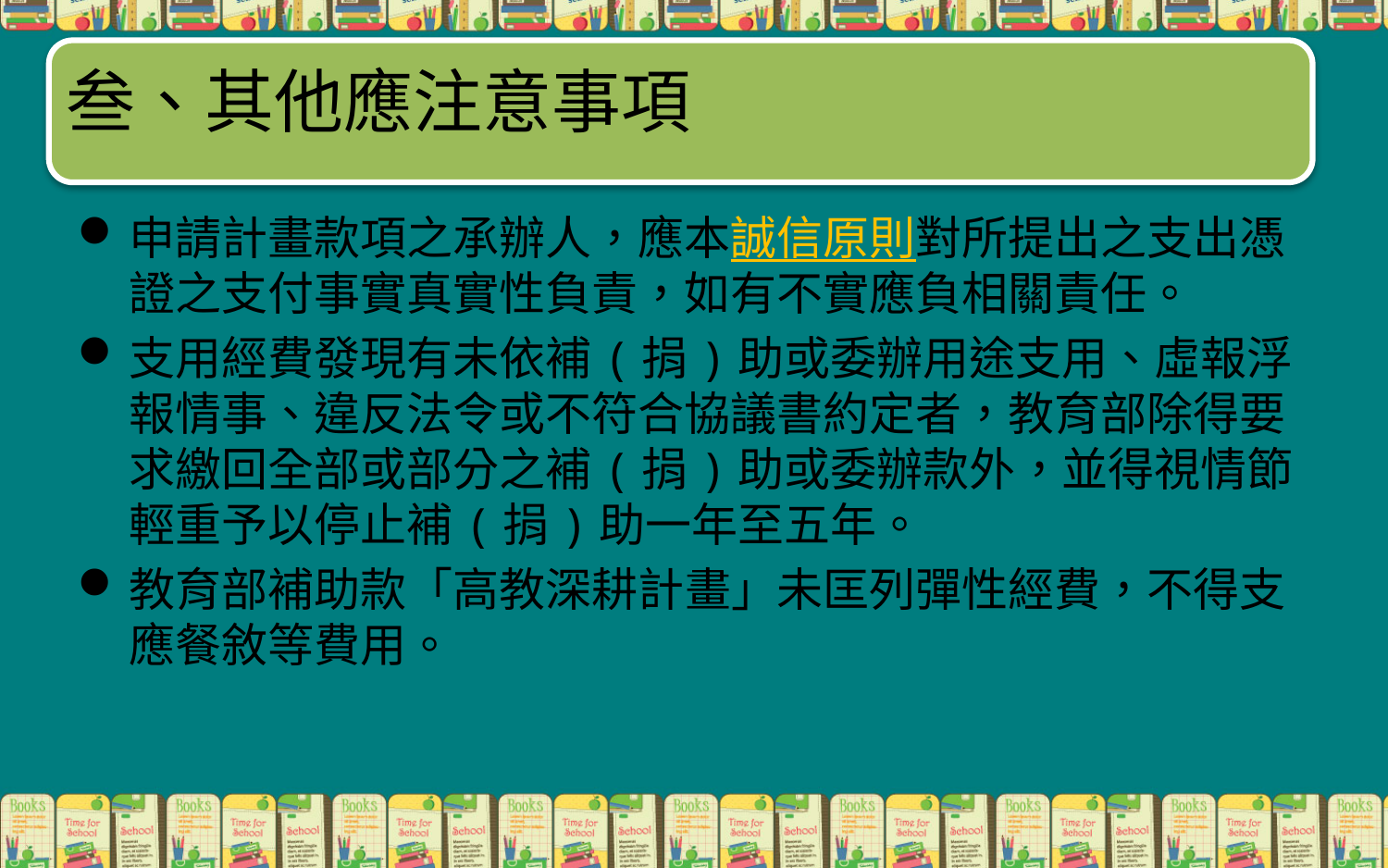

#

叁、其他應注意事項
申請計畫款項之承辦人，應本誠信原則對所提出之支出憑證之支付事實真實性負責，如有不實應負相關責任。
支用經費發現有未依補(捐)助或委辦用途支用、虛報浮報情事、違反法令或不符合協議書約定者，教育部除得要求繳回全部或部分之補(捐)助或委辦款外，並得視情節輕重予以停止補(捐)助一年至五年。
教育部補助款「高教深耕計畫」未匡列彈性經費，不得支應餐敘等費用。